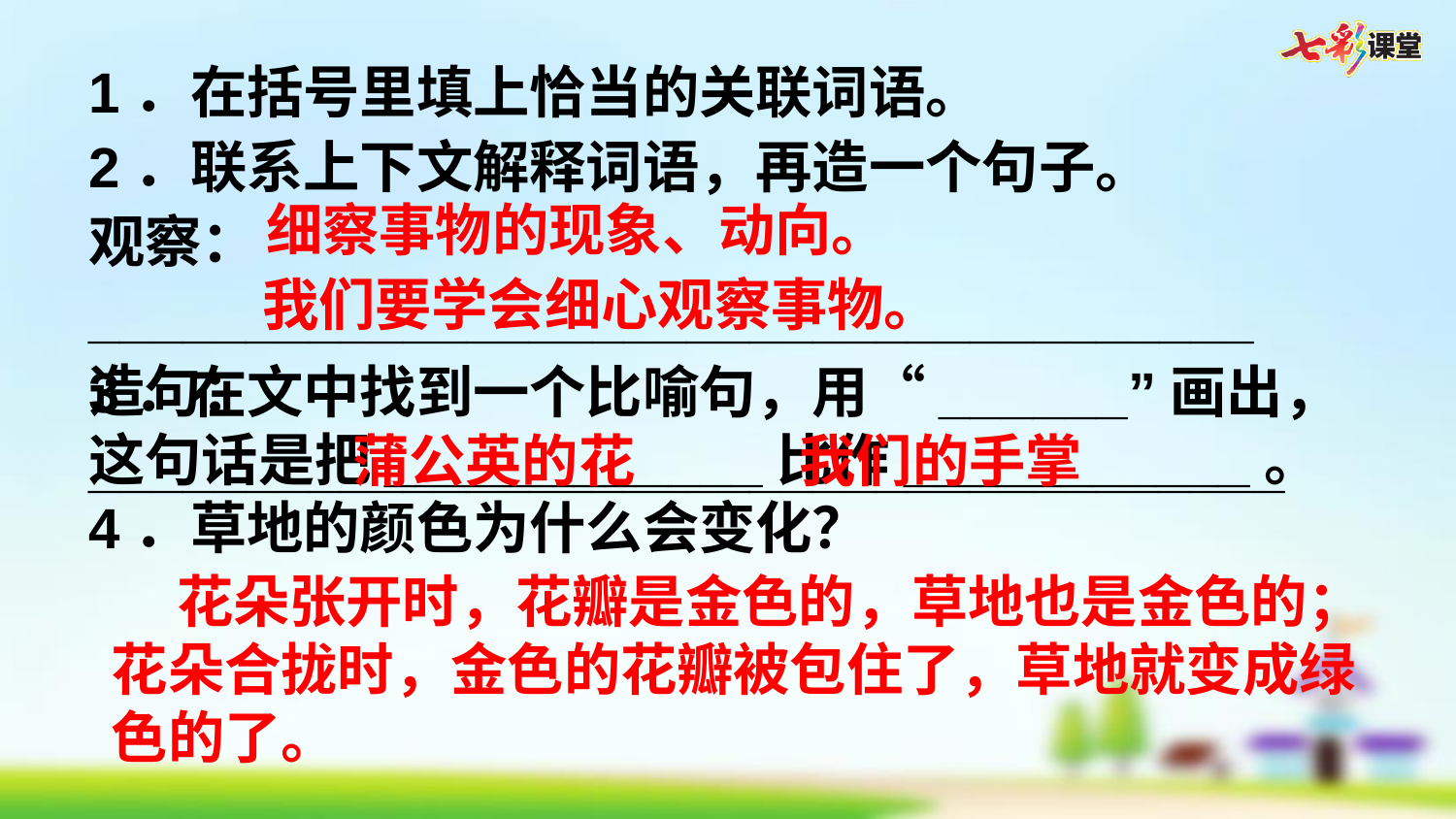

1．在括号里填上恰当的关联词语。
2．联系上下文解释词语，再造一个句子。
观察：_____________________________________
造句：______________________________________
细察事物的现象、动向。
我们要学会细心观察事物。
3．在文中找到一个比喻句，用“______”画出，这句话是把____________比作___________。
4．草地的颜色为什么会变化？
蒲公英的花
我们的手掌
    花朵张开时，花瓣是金色的，草地也是金色的；花朵合拢时，金色的花瓣被包住了，草地就变成绿色的了。